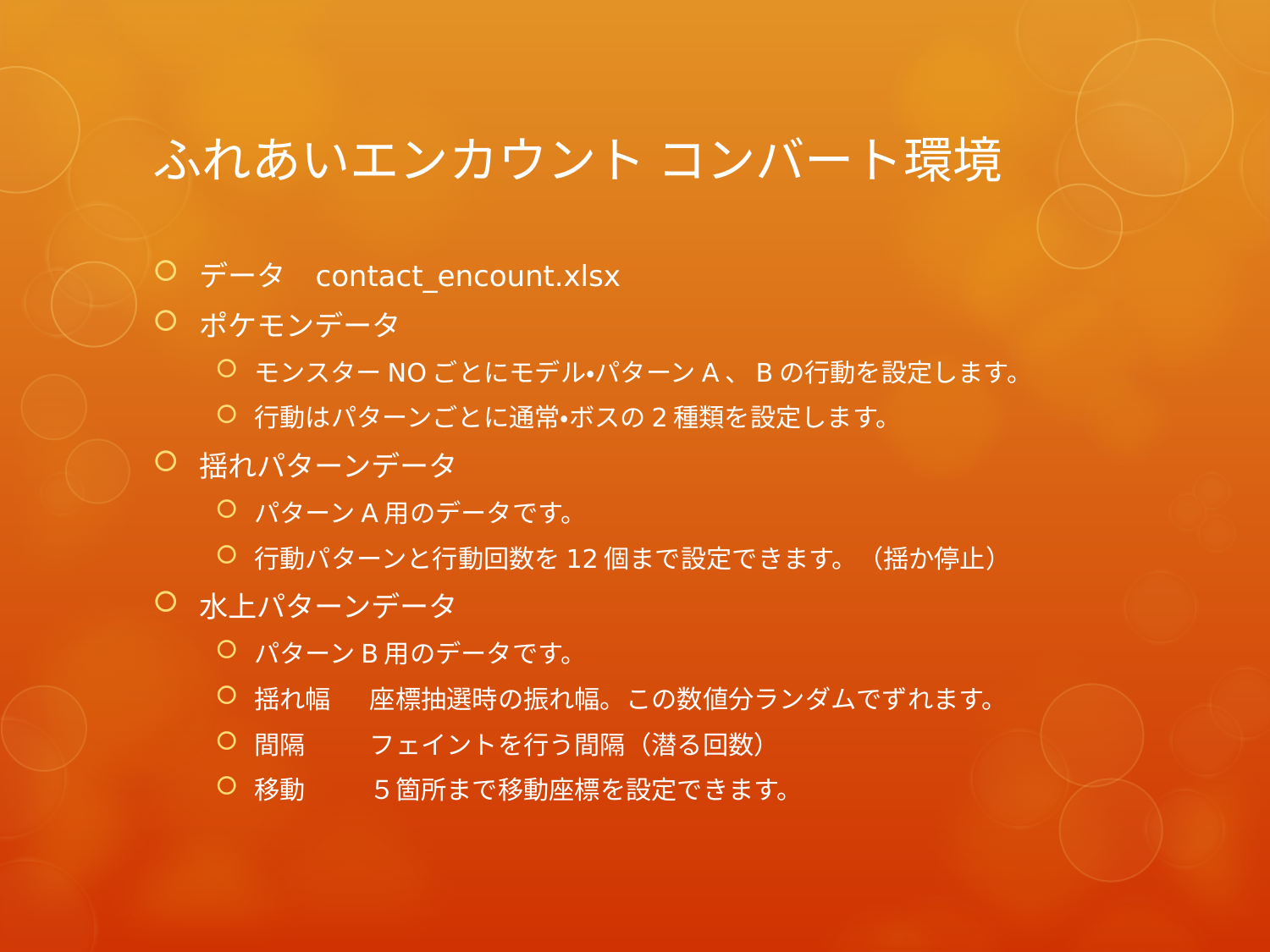

# ふれあいエンカウント コンバート環境
データ	contact_encount.xlsx
ポケモンデータ
モンスターNOごとにモデル・パターンA、Bの行動を設定します。
行動はパターンごとに通常・ボスの2種類を設定します。
揺れパターンデータ
パターンA用のデータです。
行動パターンと行動回数を12個まで設定できます。（揺か停止）
水上パターンデータ
パターンB用のデータです。
揺れ幅		座標抽選時の振れ幅。この数値分ランダムでずれます。
間隔		フェイントを行う間隔（潜る回数）
移動		５箇所まで移動座標を設定できます。